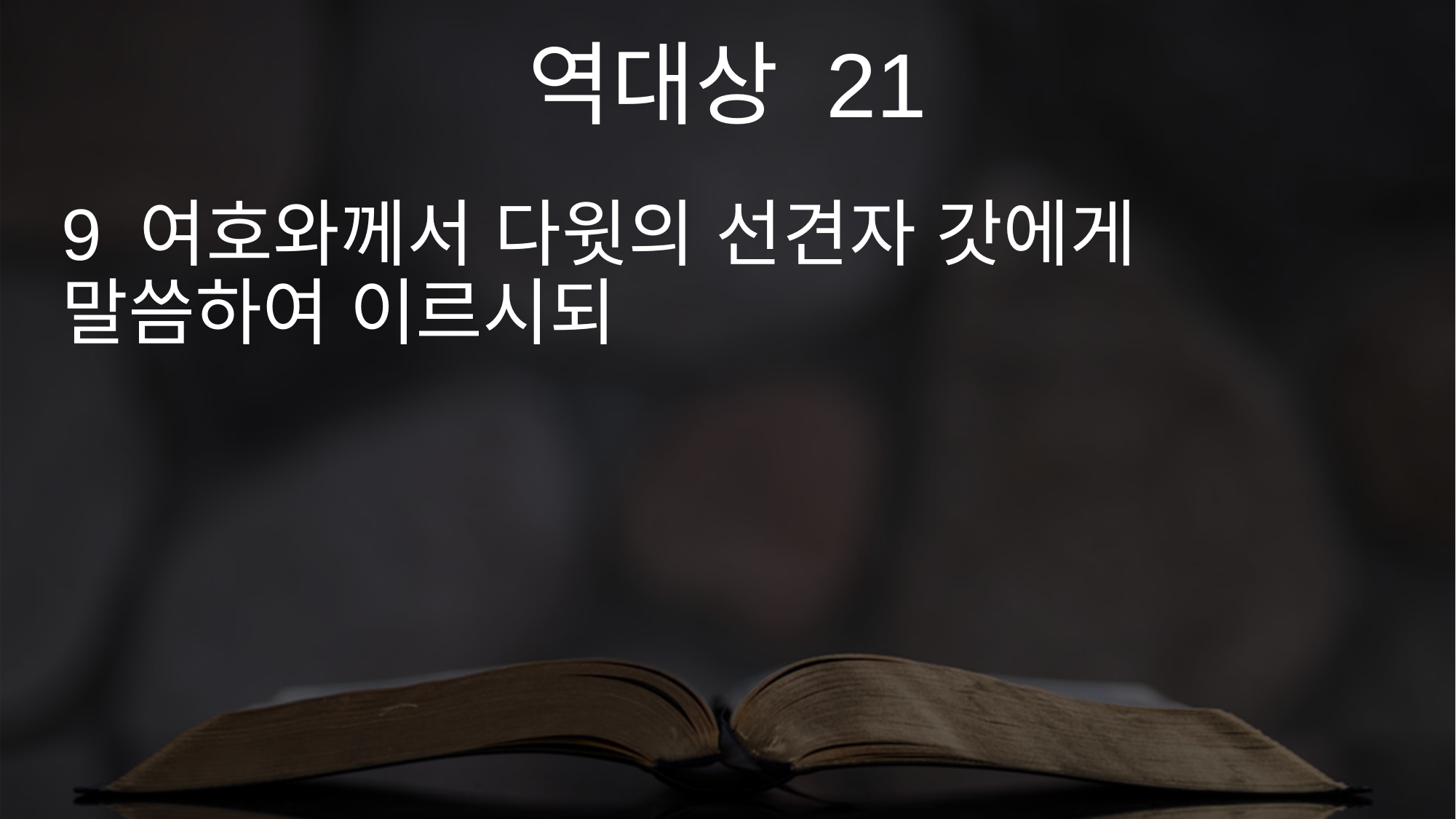

역대상 21
9 여호와께서 다윗의 선견자 갓에게 말씀하여 이르시되